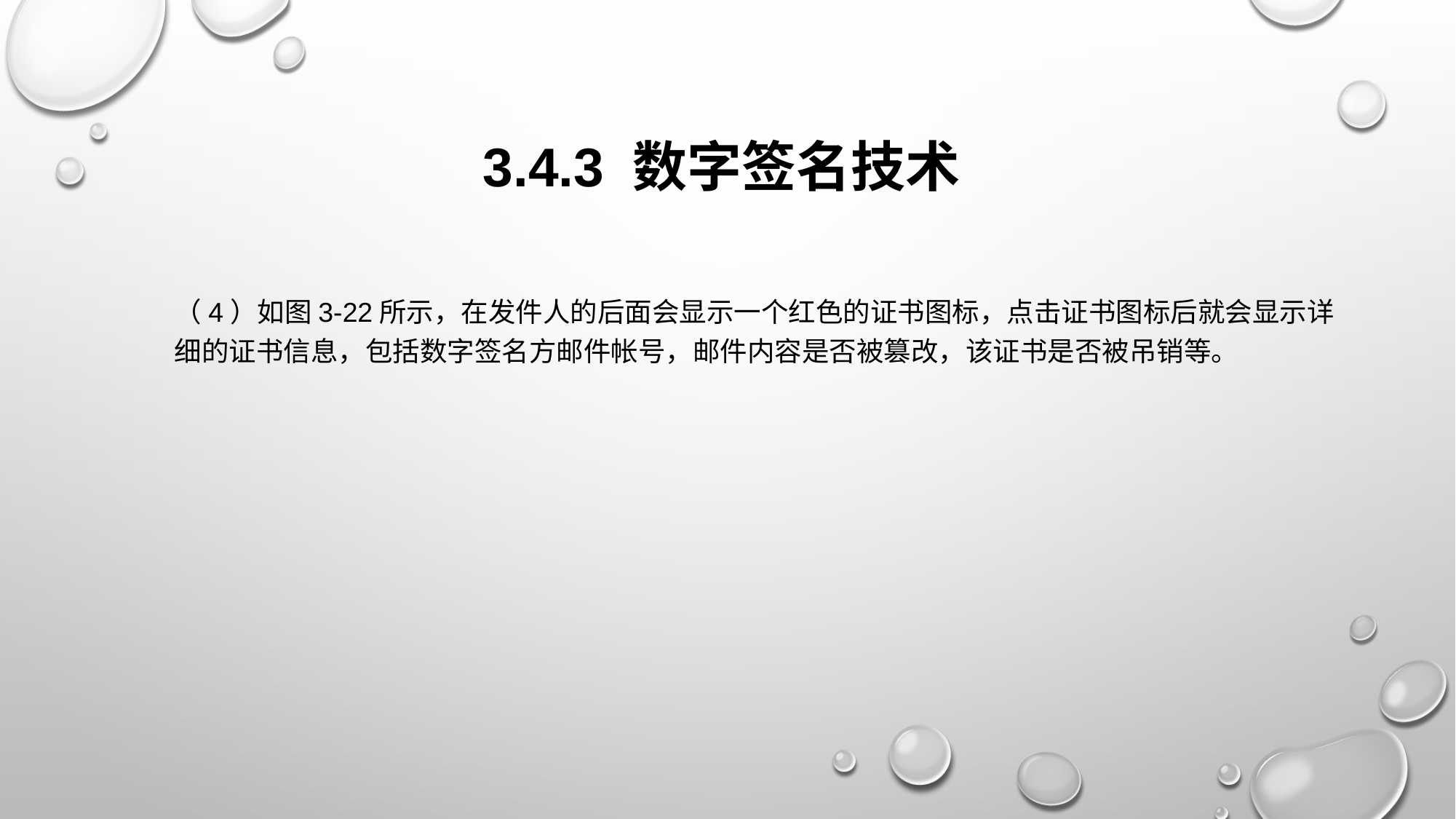

# 3.4.3 数字签名技术
（4）如图3-22所示，在发件人的后面会显示一个红色的证书图标，点击证书图标后就会显示详细的证书信息，包括数字签名方邮件帐号，邮件内容是否被篡改，该证书是否被吊销等。